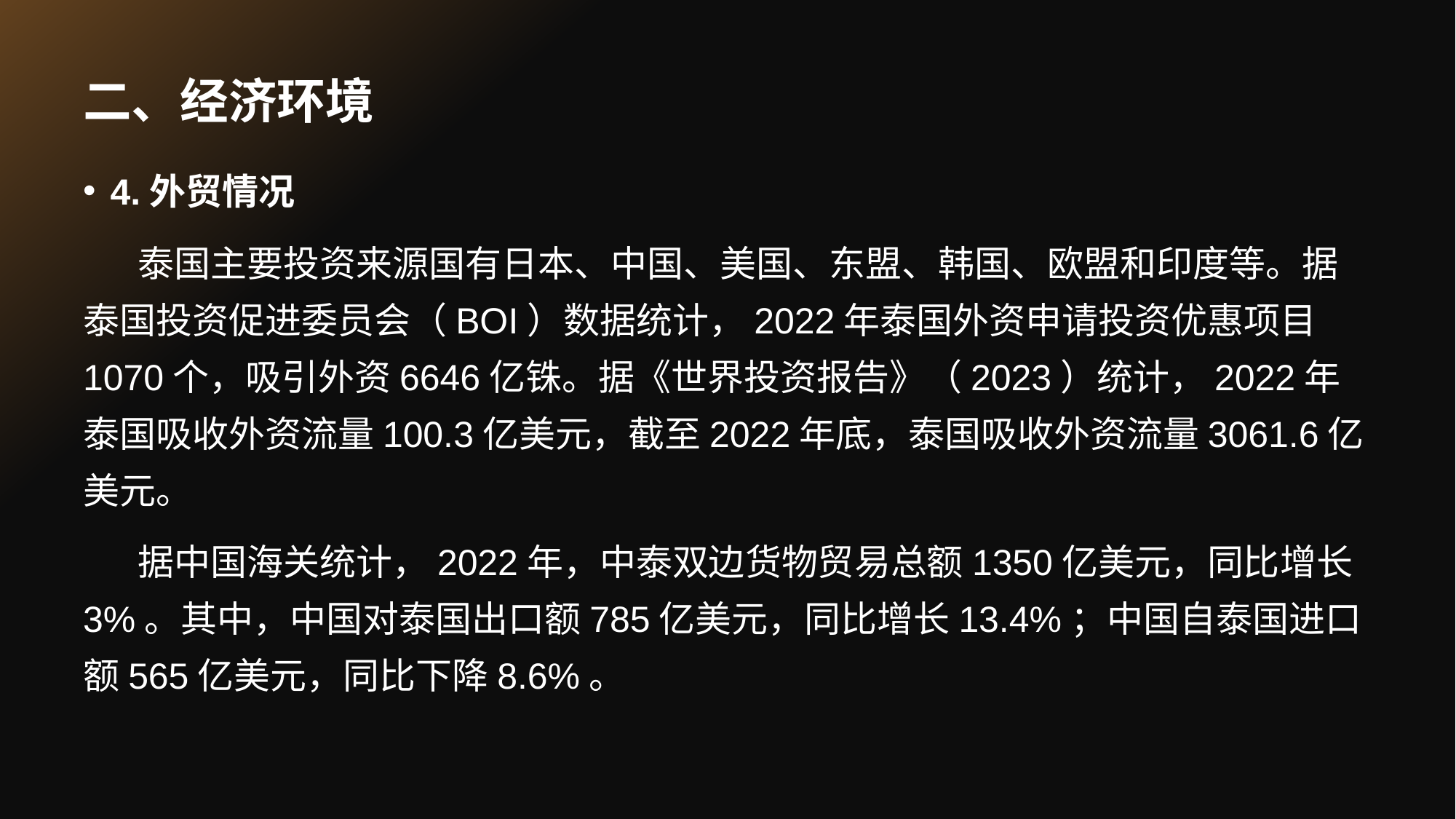

# 二、经济环境
4.外贸情况
泰国主要投资来源国有日本、中国、美国、东盟、韩国、欧盟和印度等。据泰国投资促进委员会（BOI）数据统计，2022年泰国外资申请投资优惠项目1070个，吸引外资6646亿铢。据《世界投资报告》（2023）统计，2022年泰国吸收外资流量100.3亿美元，截至2022年底，泰国吸收外资流量3061.6亿美元。
据中国海关统计，2022年，中泰双边货物贸易总额1350亿美元，同比增长3%。其中，中国对泰国出口额785亿美元，同比增长13.4%；中国自泰国进口额565亿美元，同比下降8.6%。